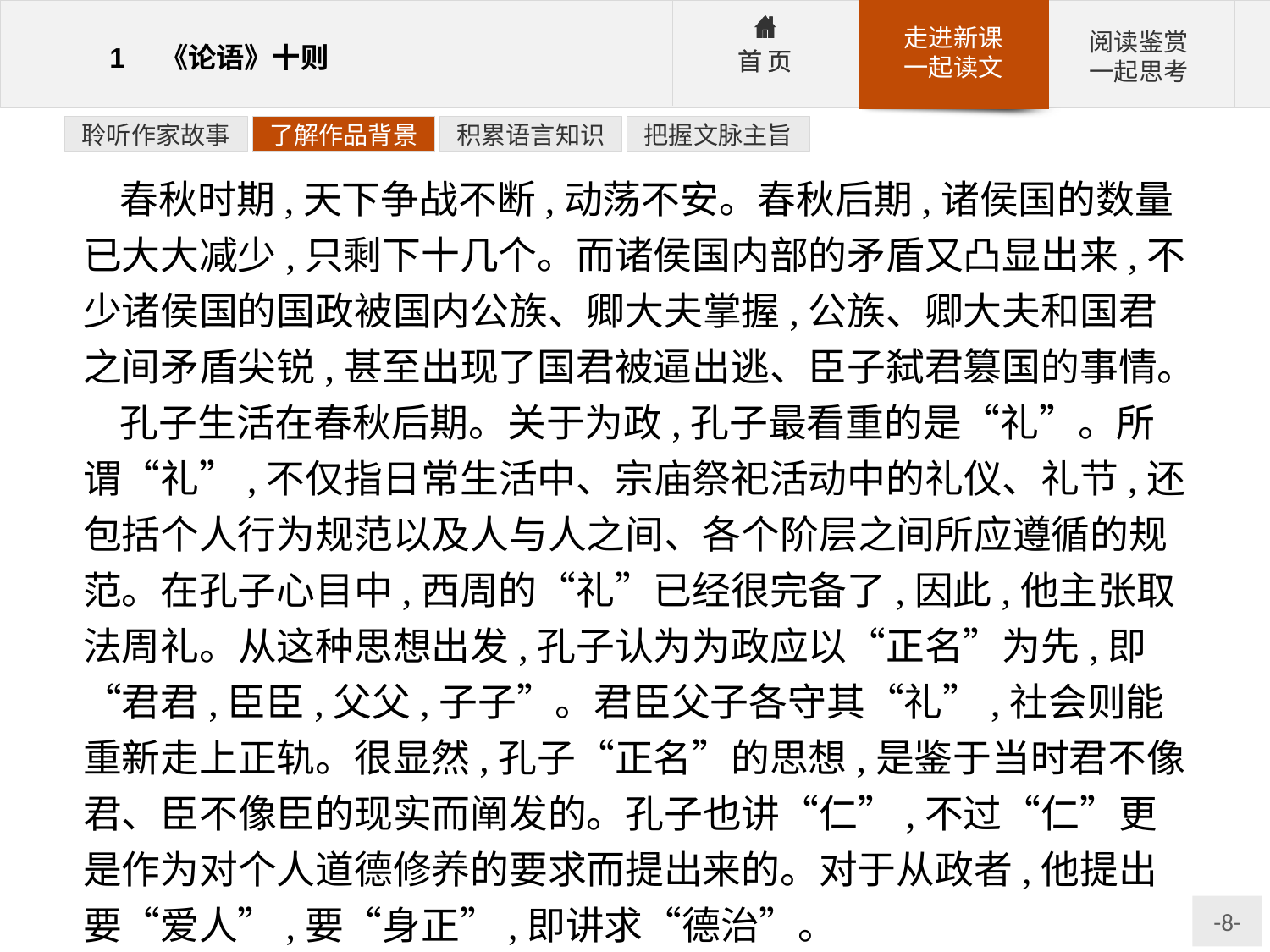

聆听作家故事
了解作品背景
积累语言知识
把握文脉主旨
春秋时期,天下争战不断,动荡不安。春秋后期,诸侯国的数量已大大减少,只剩下十几个。而诸侯国内部的矛盾又凸显出来,不少诸侯国的国政被国内公族、卿大夫掌握,公族、卿大夫和国君之间矛盾尖锐,甚至出现了国君被逼出逃、臣子弑君篡国的事情。
孔子生活在春秋后期。关于为政,孔子最看重的是“礼”。所谓“礼”,不仅指日常生活中、宗庙祭祀活动中的礼仪、礼节,还包括个人行为规范以及人与人之间、各个阶层之间所应遵循的规范。在孔子心目中,西周的“礼”已经很完备了,因此,他主张取法周礼。从这种思想出发,孔子认为为政应以“正名”为先,即“君君,臣臣,父父,子子”。君臣父子各守其“礼”,社会则能重新走上正轨。很显然,孔子“正名”的思想,是鉴于当时君不像君、臣不像臣的现实而阐发的。孔子也讲“仁”,不过“仁”更是作为对个人道德修养的要求而提出来的。对于从政者,他提出要“爱人”,要“身正”,即讲求“德治”。